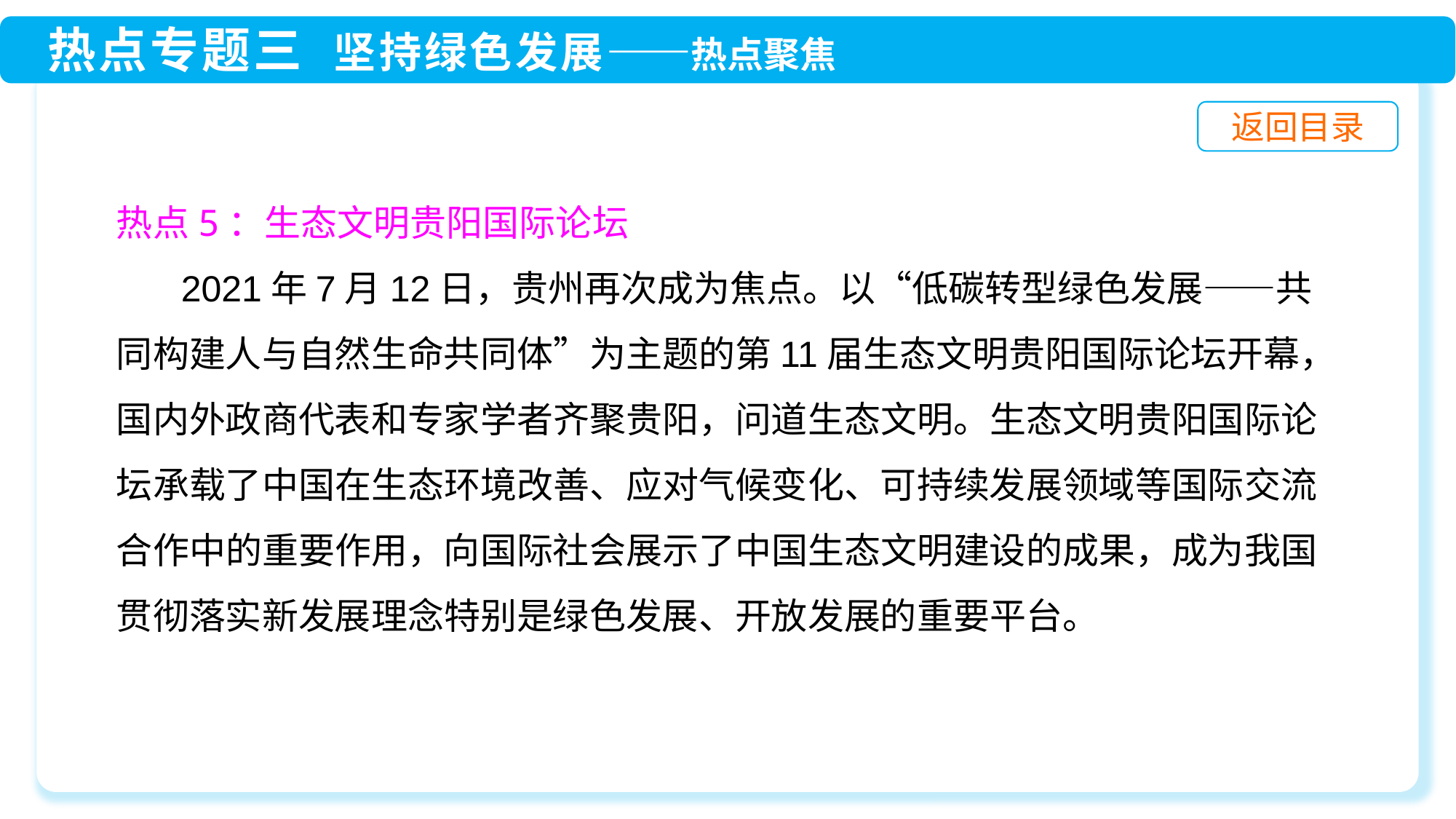

热点5：生态文明贵阳国际论坛
 2021年7月12日，贵州再次成为焦点。以“低碳转型绿色发展——共同构建人与自然生命共同体”为主题的第11届生态文明贵阳国际论坛开幕，国内外政商代表和专家学者齐聚贵阳，问道生态文明。生态文明贵阳国际论坛承载了中国在生态环境改善、应对气候变化、可持续发展领域等国际交流合作中的重要作用，向国际社会展示了中国生态文明建设的成果，成为我国贯彻落实新发展理念特别是绿色发展、开放发展的重要平台。